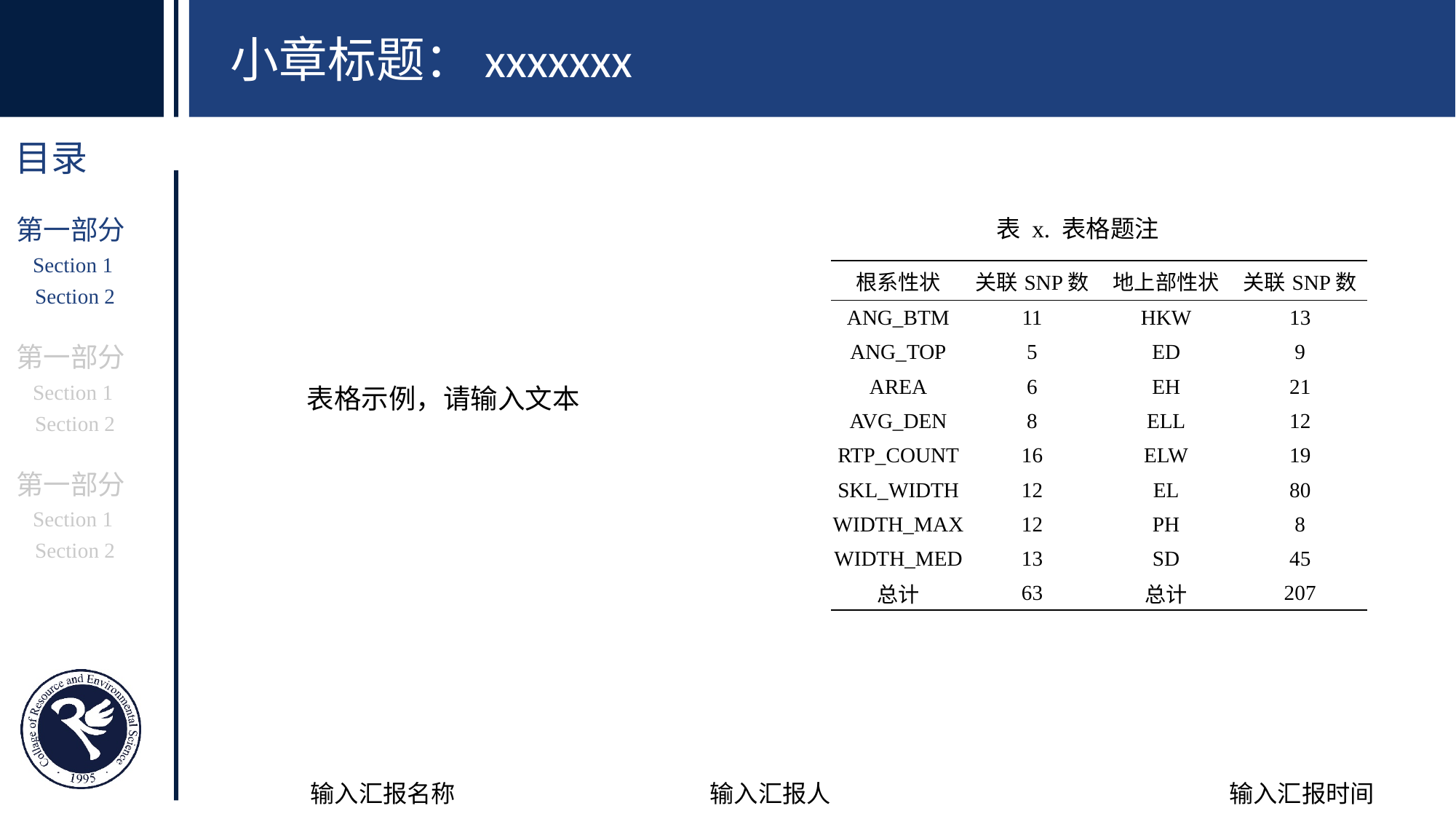

小章标题：xxxxxxx
表 x. 表格题注
第一部分
Section 1
Section 2
第一部分
Section 1
Section 2
第一部分
Section 1
Section 2
| 根系性状 | 关联SNP数 | 地上部性状 | 关联SNP数 |
| --- | --- | --- | --- |
| ANG\_BTM | 11 | HKW | 13 |
| ANG\_TOP | 5 | ED | 9 |
| AREA | 6 | EH | 21 |
| AVG\_DEN | 8 | ELL | 12 |
| RTP\_COUNT | 16 | ELW | 19 |
| SKL\_WIDTH | 12 | EL | 80 |
| WIDTH\_MAX | 12 | PH | 8 |
| WIDTH\_MED | 13 | SD | 45 |
| 总计 | 63 | 总计 | 207 |
表格示例，请输入文本